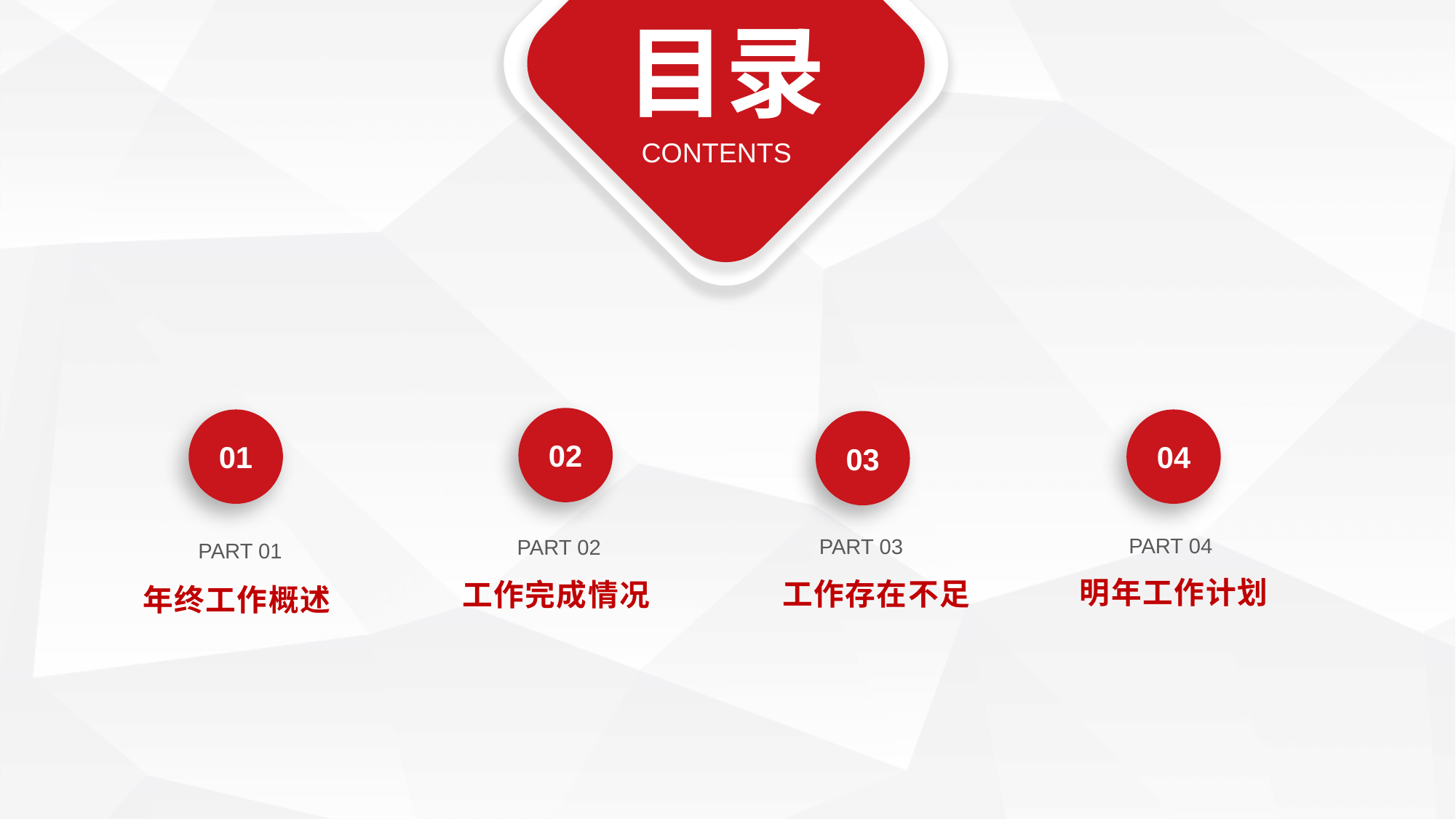

目录
CONTENTS
02
01
04
03
PART 04
PART 03
PART 02
PART 01
明年工作计划
工作存在不足
工作完成情况
年终工作概述